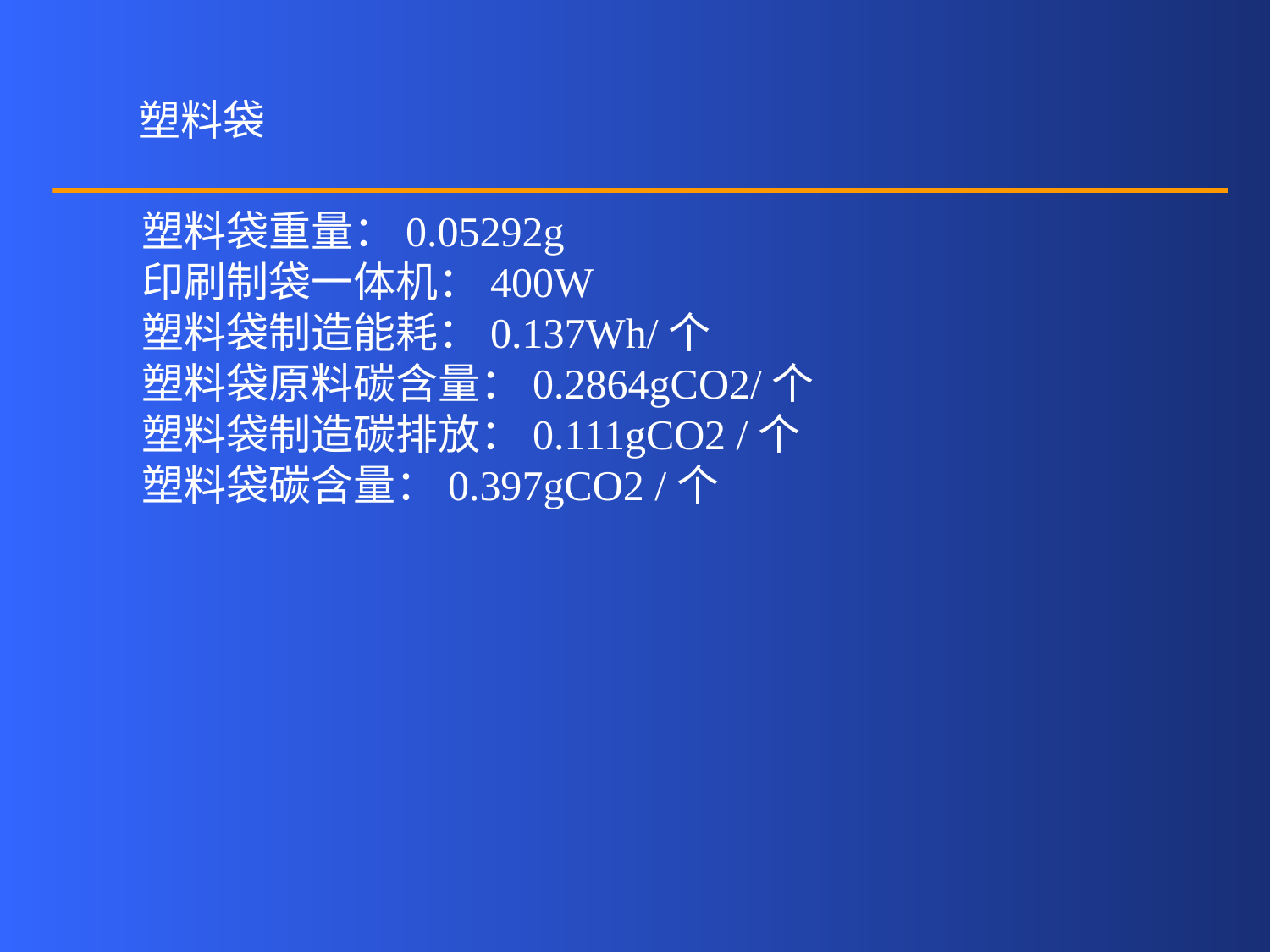

塑料袋

塑料袋重量：0.05292g
印刷制袋一体机：400W
塑料袋制造能耗：0.137Wh/个
塑料袋原料碳含量：0.2864gCO2/个
塑料袋制造碳排放：0.111gCO2 /个
塑料袋碳含量：0.397gCO2 /个